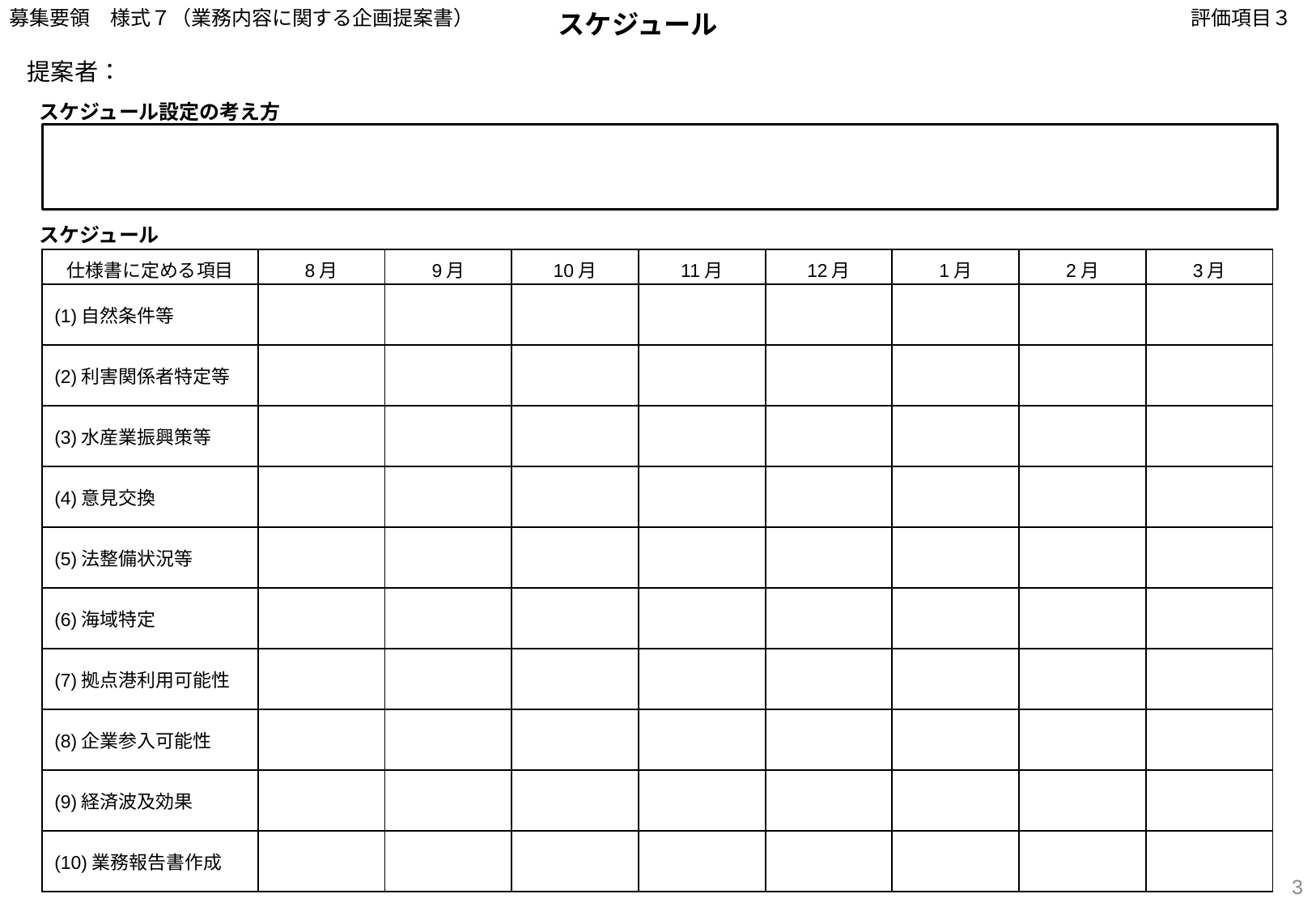

募集要領　様式７（業務内容に関する企画提案書）
スケジュール
評価項目３
提案者：
スケジュール設定の考え方

スケジュール
| 仕様書に定める項目 | 8月 | 9月 | 10月 | 11月 | 12月 | 1月 | 2月 | 3月 |
| --- | --- | --- | --- | --- | --- | --- | --- | --- |
| (1)自然条件等 |  |  |  |  |  |  |  |  |
| (2)利害関係者特定等 |  |  |  |  |  |  |  |  |
| (3)水産業振興策等 |  |  |  |  |  |  |  |  |
| (4)意見交換 |  |  |  |  |  |  |  |  |
| (5)法整備状況等 |  |  |  |  |  |  |  |  |
| (6)海域特定 |  |  |  |  |  |  |  |  |
| (7)拠点港利用可能性 |  |  |  |  |  |  |  |  |
| (8)企業参入可能性 |  |  |  |  |  |  |  |  |
| (9)経済波及効果 |  |  |  |  |  |  |  |  |
| (10)業務報告書作成 |  |  |  |  |  |  |  |  |
3